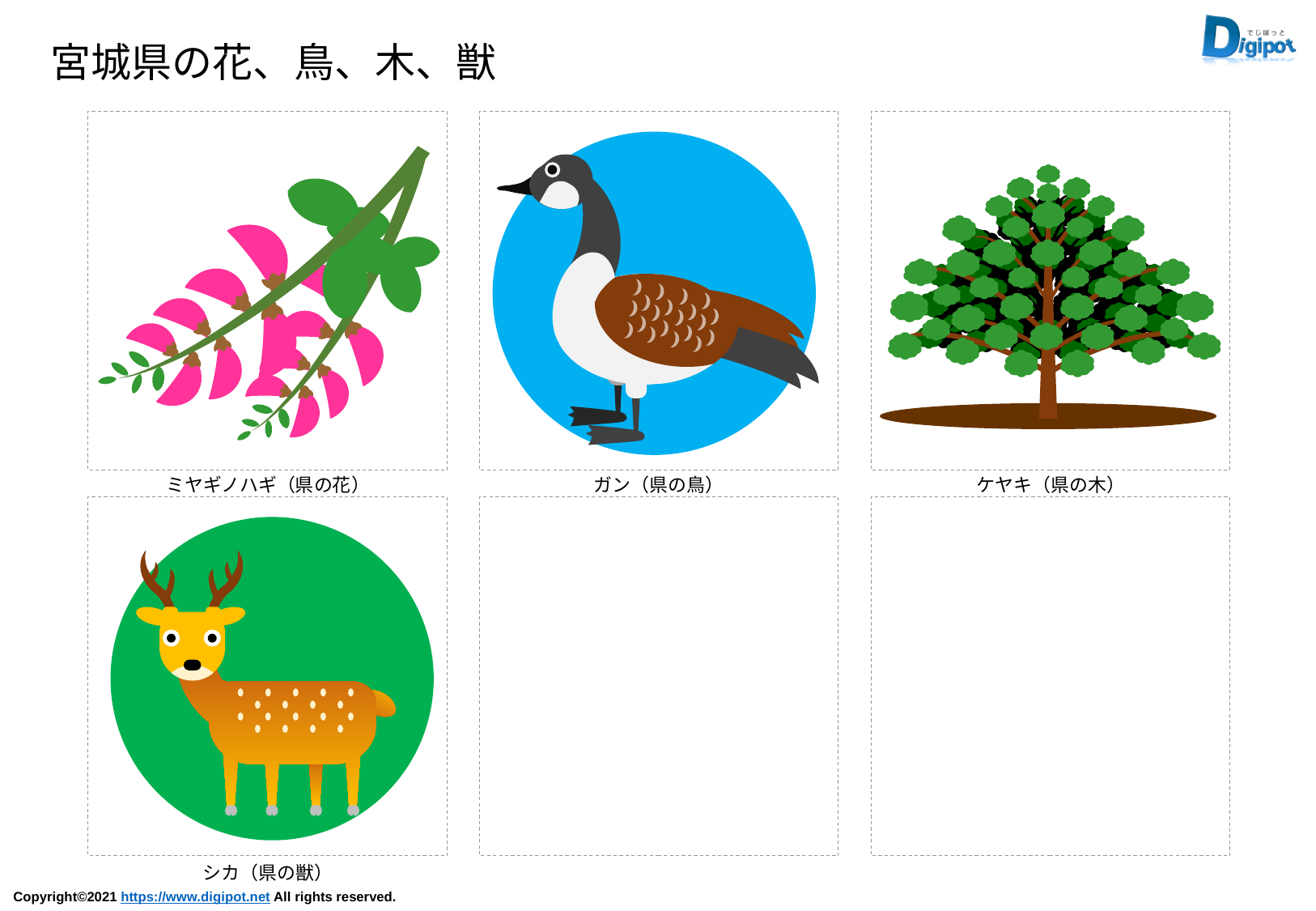

宮城県の花、鳥、木、獣

ミヤギノハギ（県の花）
ガン（県の鳥）
ケヤキ（県の木）

シカ（県の獣）